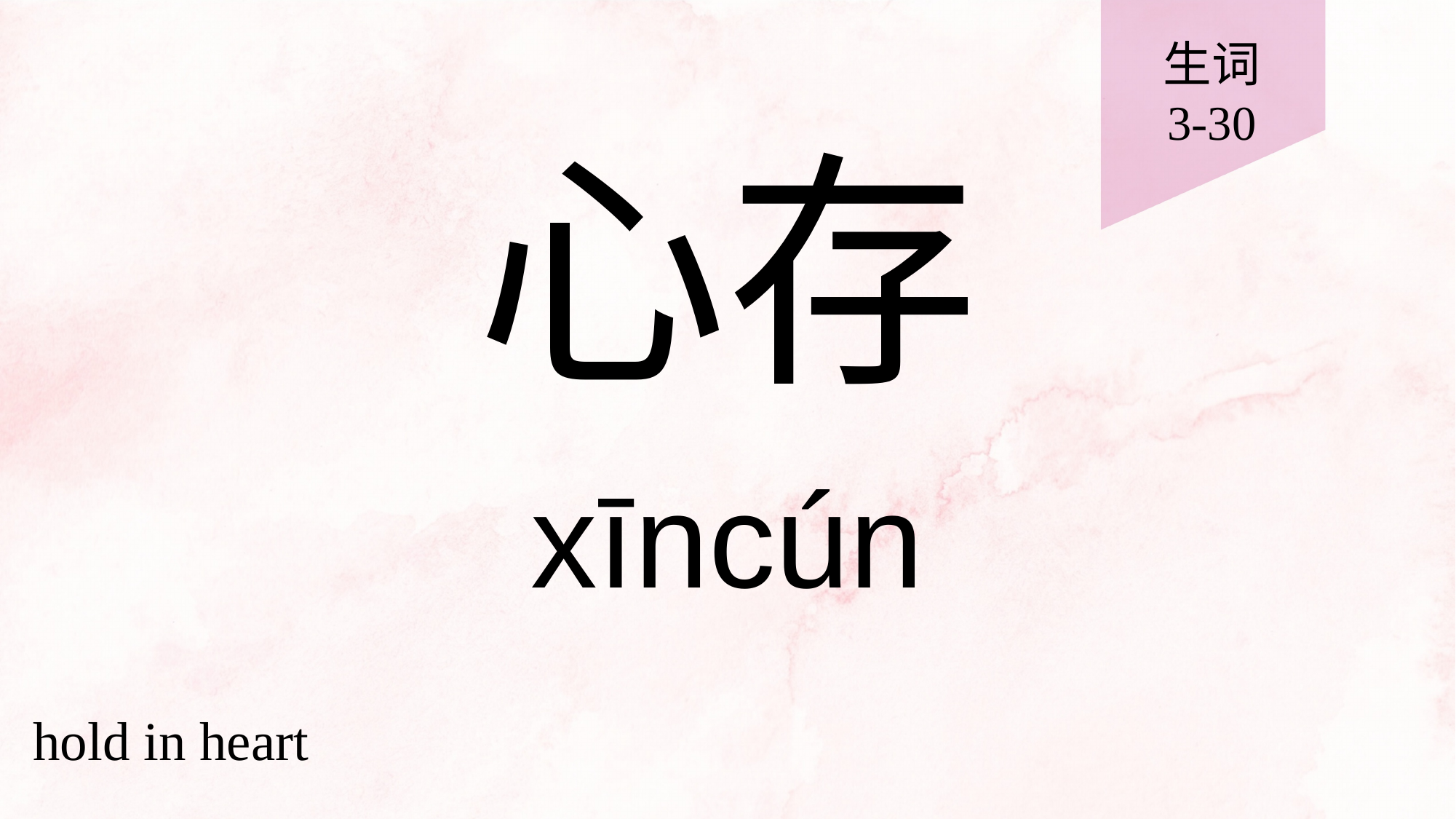

生词
3-30
# 心存
xīncún
hold in heart